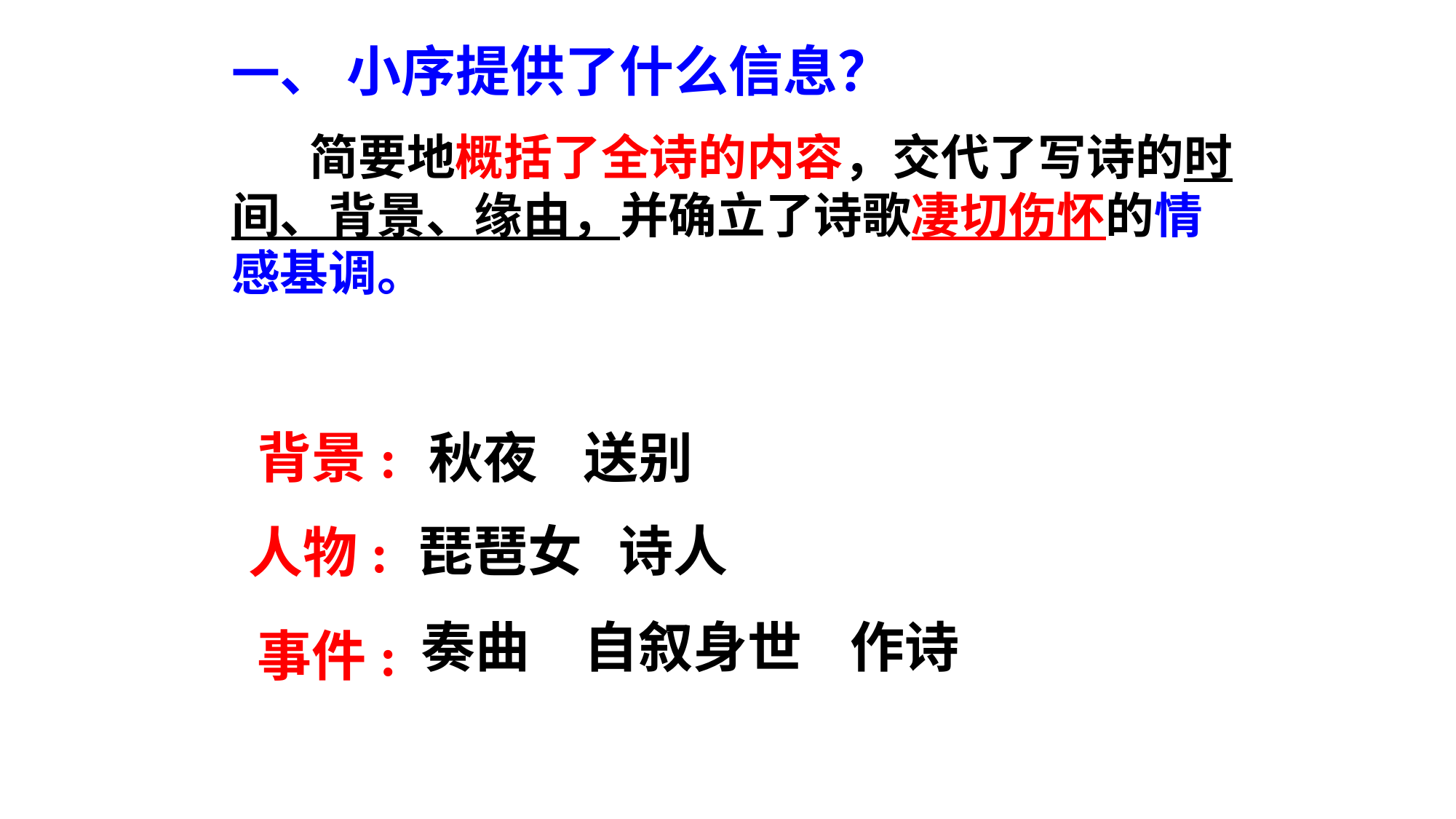

一、 小序提供了什么信息？
      简要地概括了全诗的内容，交代了写诗的时间、背景、缘由，并确立了诗歌凄切伤怀的情感基调。
背景:
秋夜
送别
琵琶女
诗人
人物:
奏曲
自叙身世
作诗
事件: